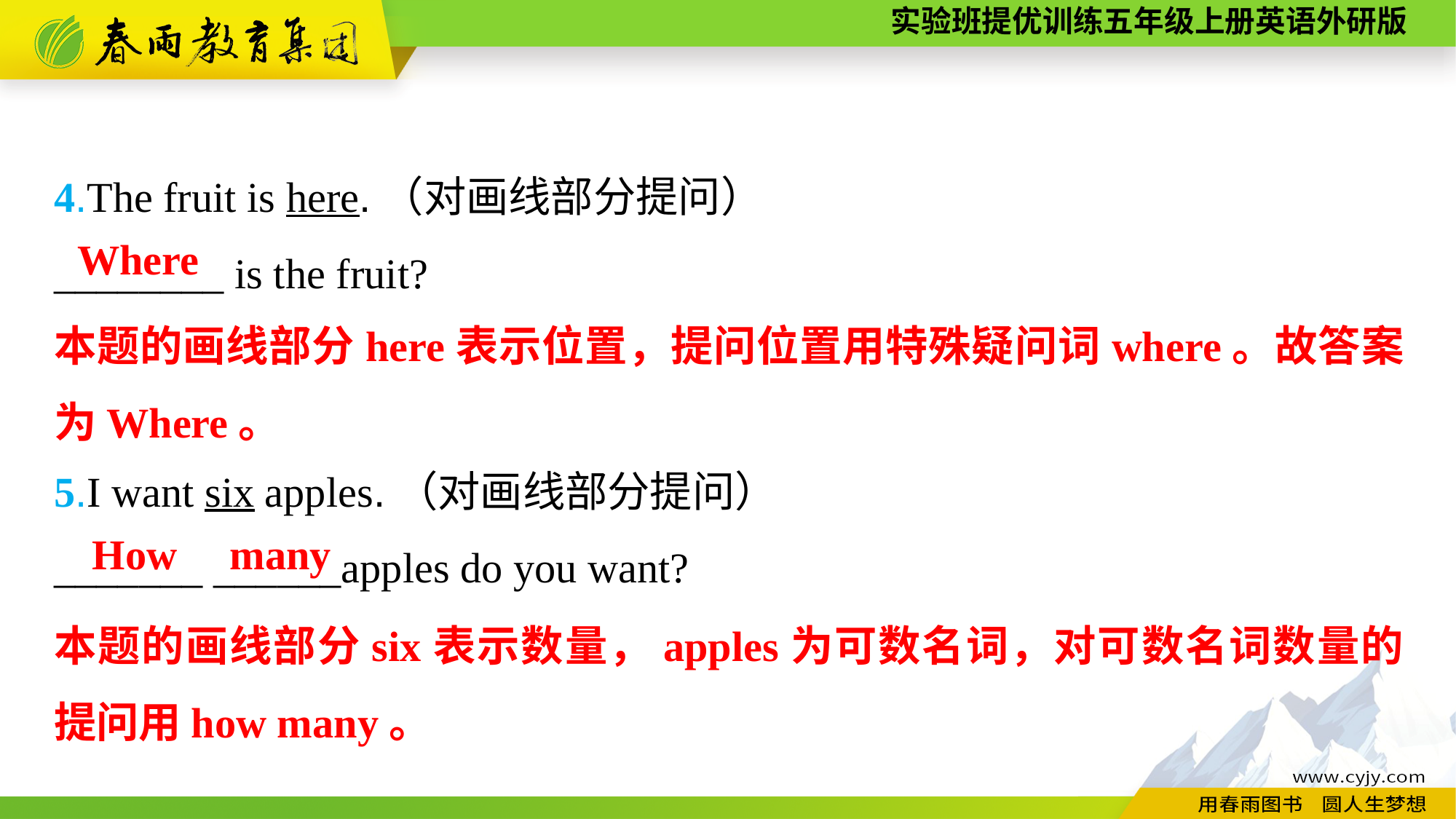

4.The fruit is here.（对画线部分提问）
________ is the fruit?

5.I want six apples.（对画线部分提问）
_______ ______apples do you want?
Where
本题的画线部分here表示位置，提问位置用特殊疑问词where。故答案为Where。
How     many
本题的画线部分six表示数量，apples为可数名词，对可数名词数量的提问用how many。